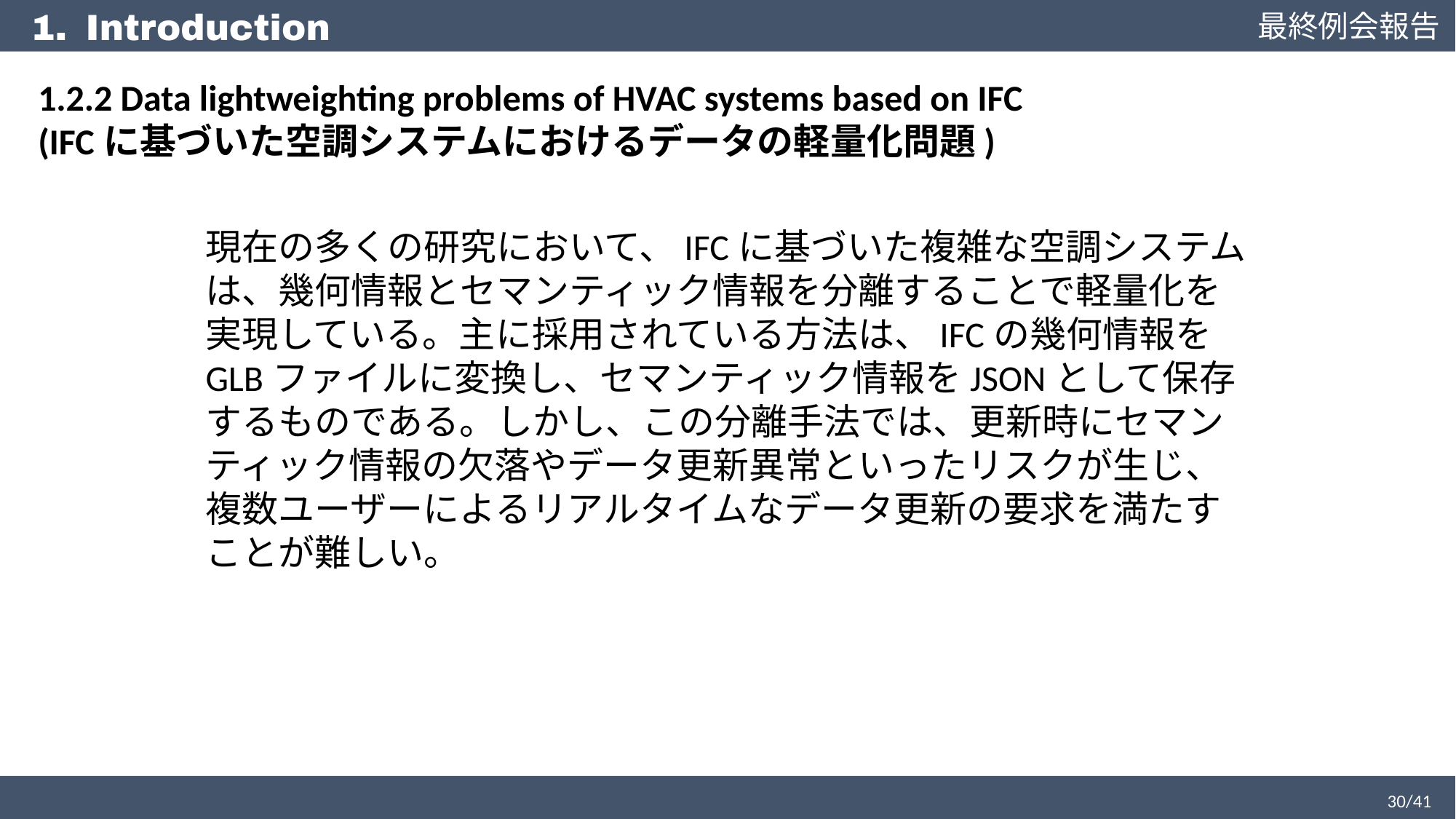

Introduction
1.2.2 Data lightweighting problems of HVAC systems based on IFC
(IFCに基づいた空調システムにおけるデータの軽量化問題)
現在の多くの研究において、IFCに基づいた複雑な空調システムは、幾何情報とセマンティック情報を分離することで軽量化を実現している。主に採用されている方法は、IFCの幾何情報をGLBファイルに変換し、セマンティック情報をJSONとして保存するものである。しかし、この分離手法では、更新時にセマンティック情報の欠落やデータ更新異常といったリスクが生じ、複数ユーザーによるリアルタイムなデータ更新の要求を満たすことが難しい。